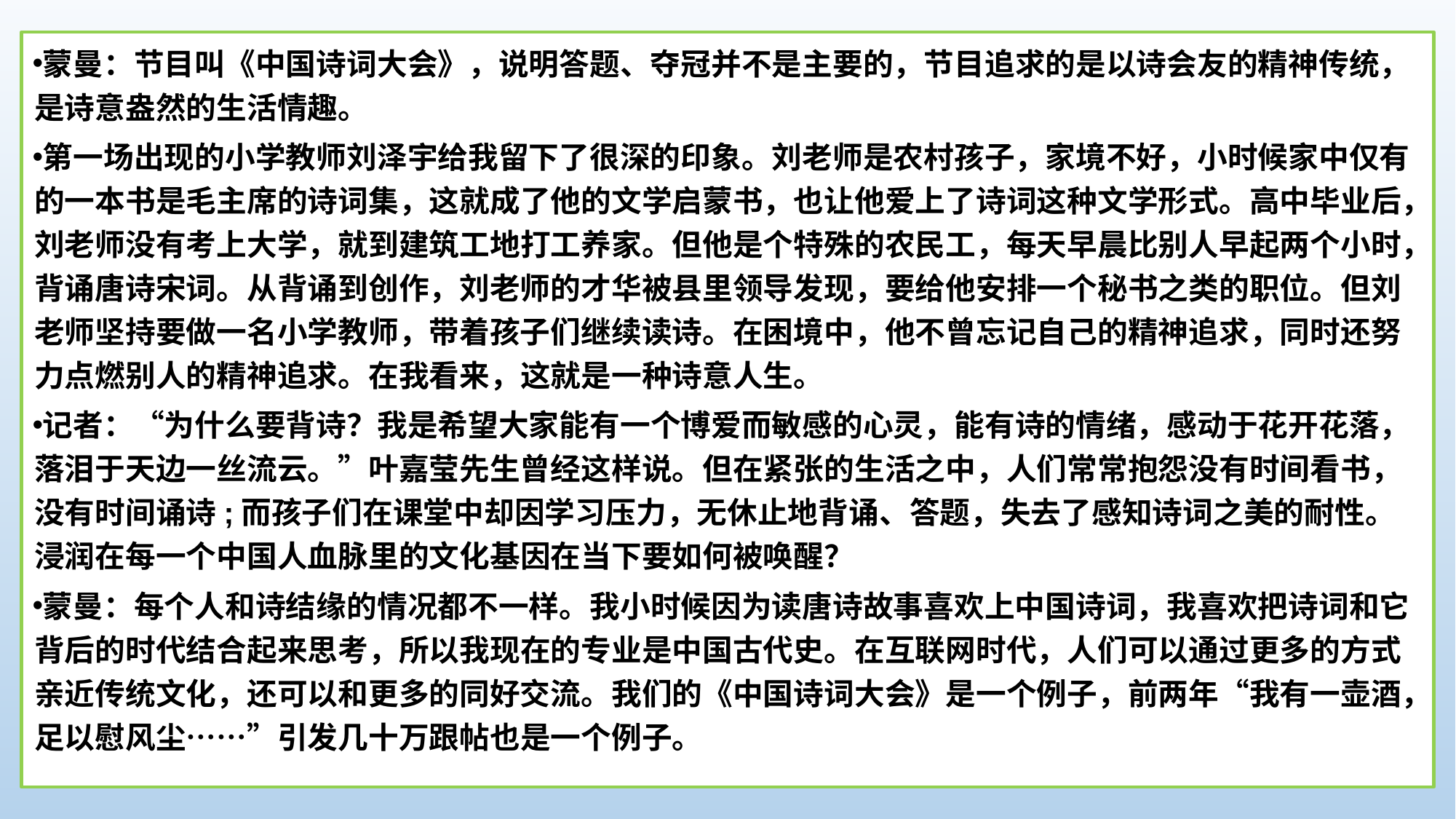

蒙曼：节目叫《中国诗词大会》，说明答题、夺冠并不是主要的，节目追求的是以诗会友的精神传统，是诗意盎然的生活情趣。
第一场出现的小学教师刘泽宇给我留下了很深的印象。刘老师是农村孩子，家境不好，小时候家中仅有的一本书是毛主席的诗词集，这就成了他的文学启蒙书，也让他爱上了诗词这种文学形式。高中毕业后，刘老师没有考上大学，就到建筑工地打工养家。但他是个特殊的农民工，每天早晨比别人早起两个小时，背诵唐诗宋词。从背诵到创作，刘老师的才华被县里领导发现，要给他安排一个秘书之类的职位。但刘老师坚持要做一名小学教师，带着孩子们继续读诗。在困境中，他不曾忘记自己的精神追求，同时还努力点燃别人的精神追求。在我看来，这就是一种诗意人生。
记者：“为什么要背诗？我是希望大家能有一个博爱而敏感的心灵，能有诗的情绪，感动于花开花落，落泪于天边一丝流云。”叶嘉莹先生曾经这样说。但在紧张的生活之中，人们常常抱怨没有时间看书，没有时间诵诗;而孩子们在课堂中却因学习压力，无休止地背诵、答题，失去了感知诗词之美的耐性。浸润在每一个中国人血脉里的文化基因在当下要如何被唤醒？
蒙曼：每个人和诗结缘的情况都不一样。我小时候因为读唐诗故事喜欢上中国诗词，我喜欢把诗词和它背后的时代结合起来思考，所以我现在的专业是中国古代史。在互联网时代，人们可以通过更多的方式亲近传统文化，还可以和更多的同好交流。我们的《中国诗词大会》是一个例子，前两年“我有一壶酒，足以慰风尘……”引发几十万跟帖也是一个例子。